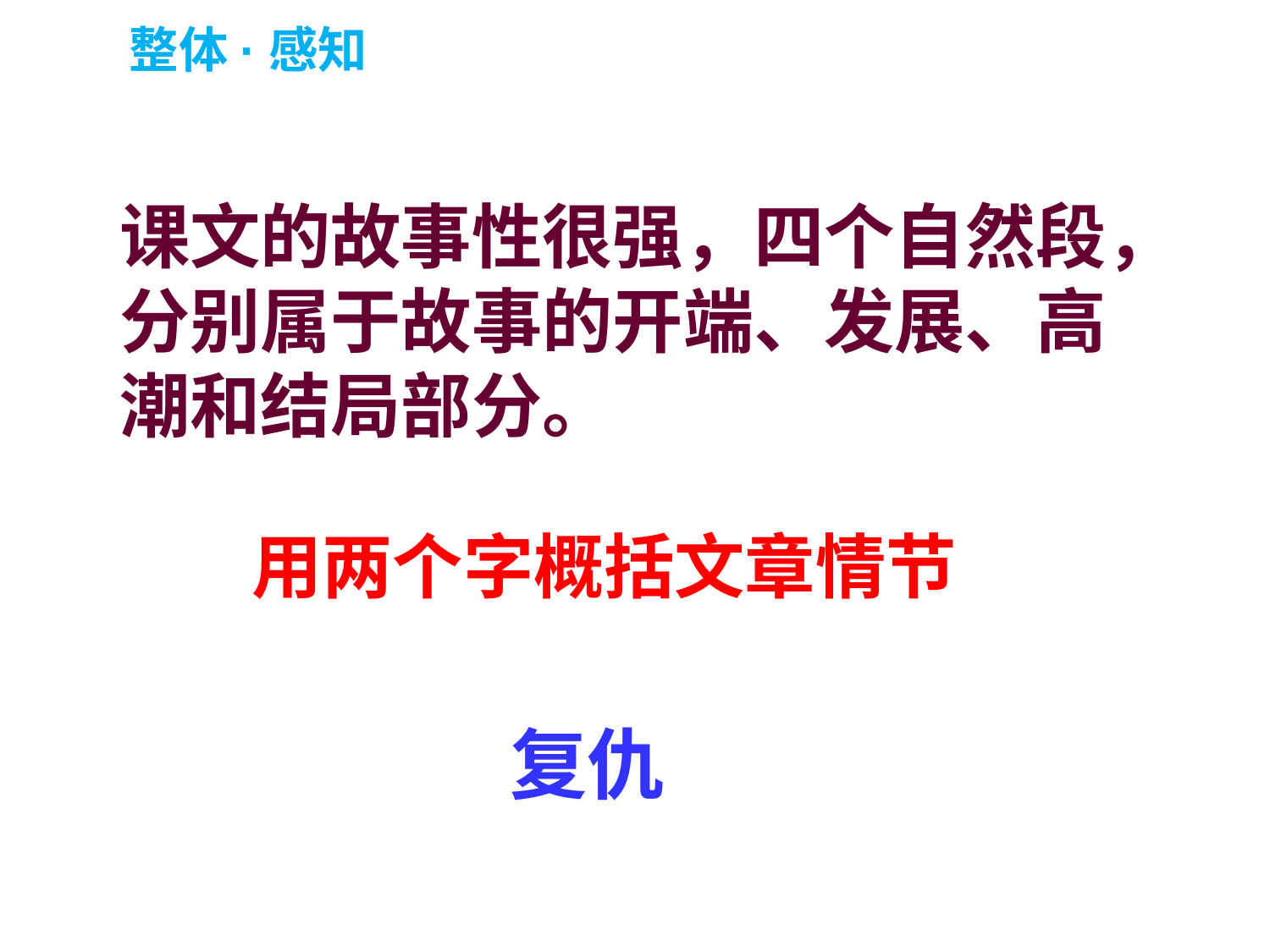

整体·感知
课文的故事性很强，四个自然段，分别属于故事的开端、发展、高潮和结局部分。
用两个字概括文章情节
复仇